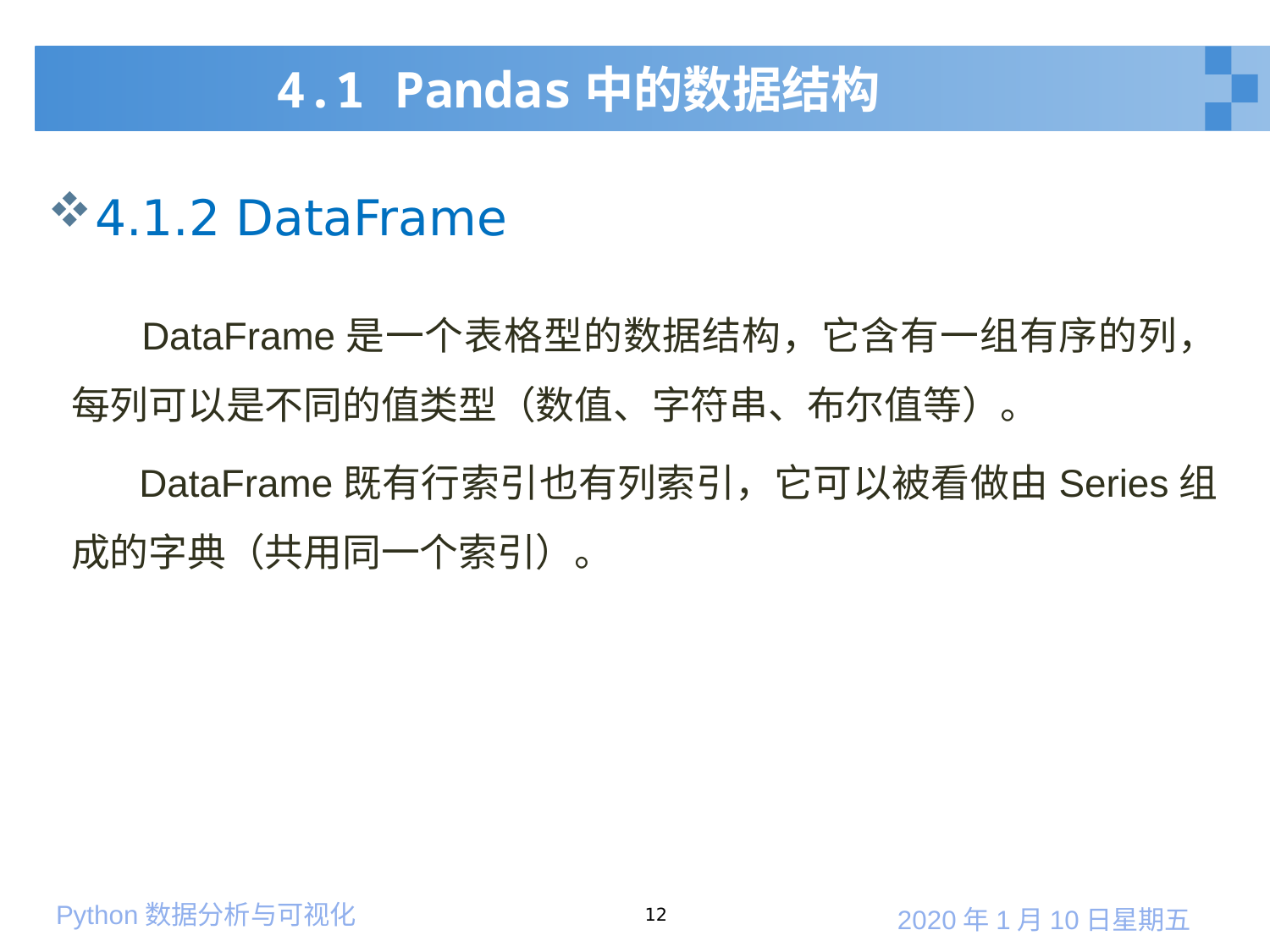

# 4.1 Pandas中的数据结构
4.1.2 DataFrame
      DataFrame是一个表格型的数据结构，它含有一组有序的列，每列可以是不同的值类型（数值、字符串、布尔值等）。
      DataFrame既有行索引也有列索引，它可以被看做由Series组成的字典（共用同一个索引）。
12
2020年1月10日星期五